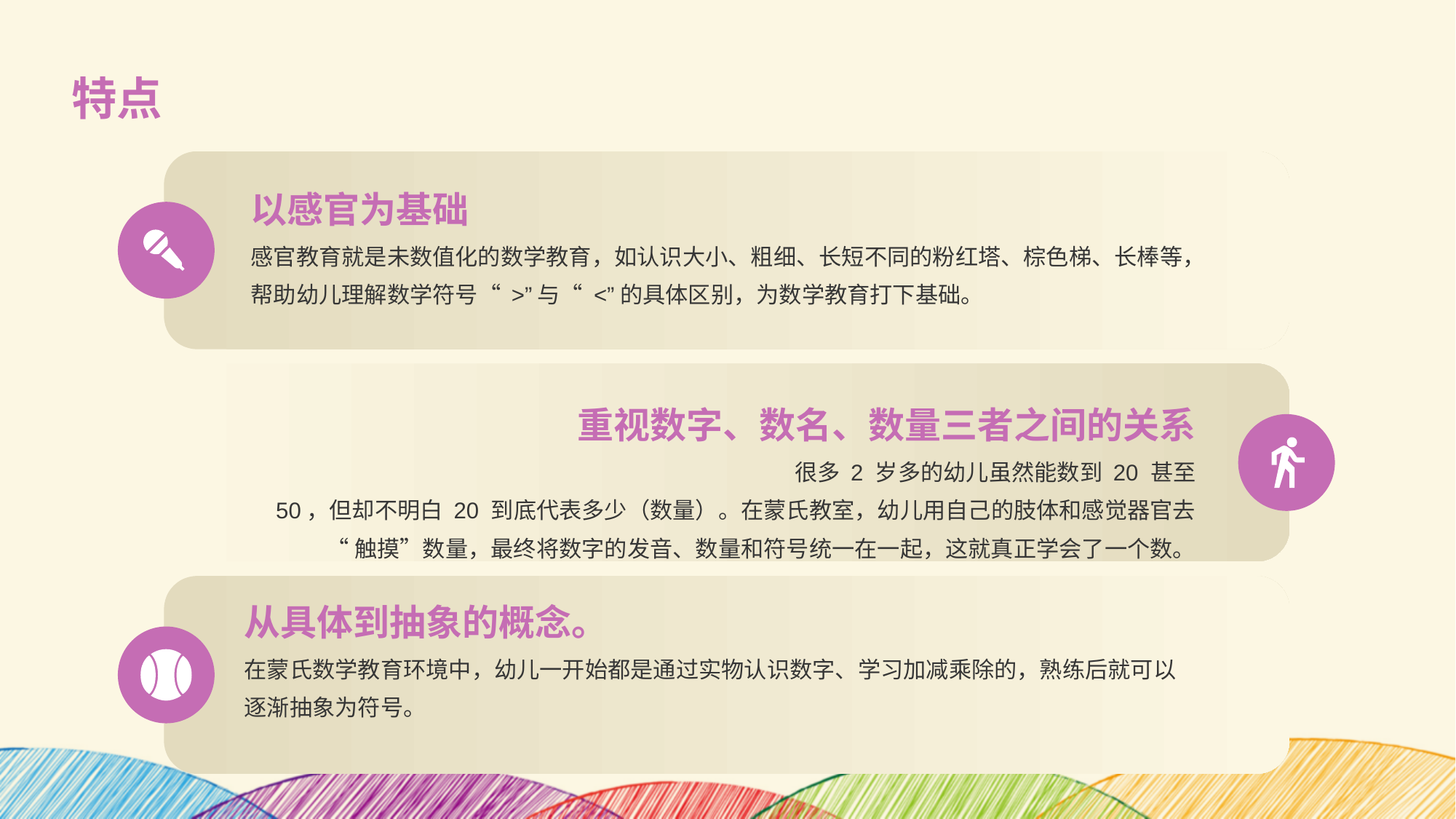

特点

以感官为基础

感官教育就是未数值化的数学教育，如认识大小、粗细、长短不同的粉红塔、棕色梯、长棒等，帮助幼儿理解数学符号“ >”与“ <”的具体区别，为数学教育打下基础。

重视数字、数名、数量三者之间的关系

很多 2 岁多的幼儿虽然能数到 20 甚至
50，但却不明白 20 到底代表多少（数量）。在蒙氏教室，幼儿用自己的肢体和感觉器官去
“触摸”数量，最终将数字的发音、数量和符号统一在一起，这就真正学会了一个数。

从具体到抽象的概念。

在蒙氏数学教育环境中，幼儿一开始都是通过实物认识数字、学习加减乘除的，熟练后就可以逐渐抽象为符号。